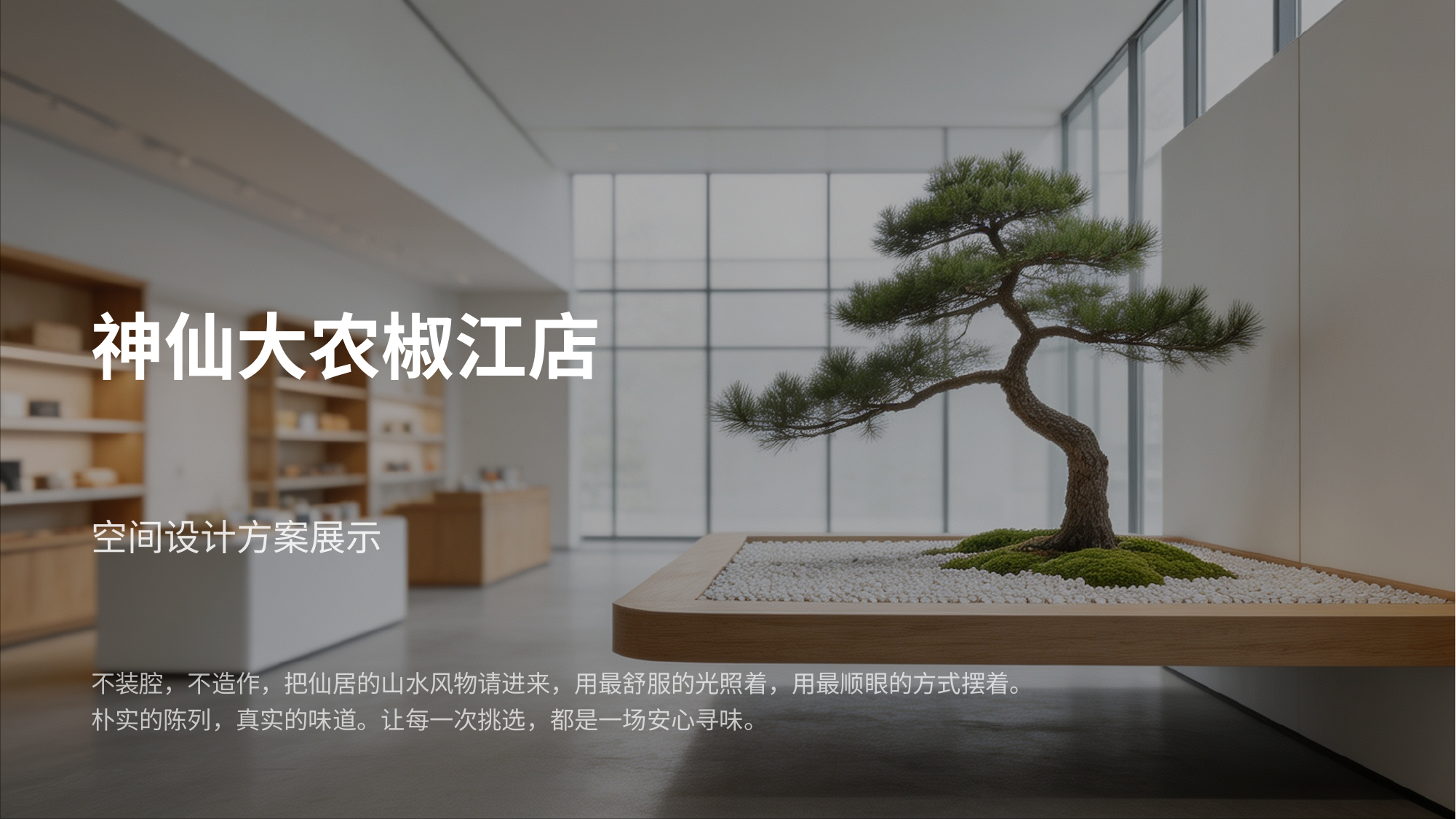

神仙大农椒江店
空间设计方案展示
不装腔，不造作，把仙居的山水风物请进来，用最舒服的光照着，用最顺眼的方式摆着。
朴实的陈列，真实的味道。让每一次挑选，都是一场安心寻味。